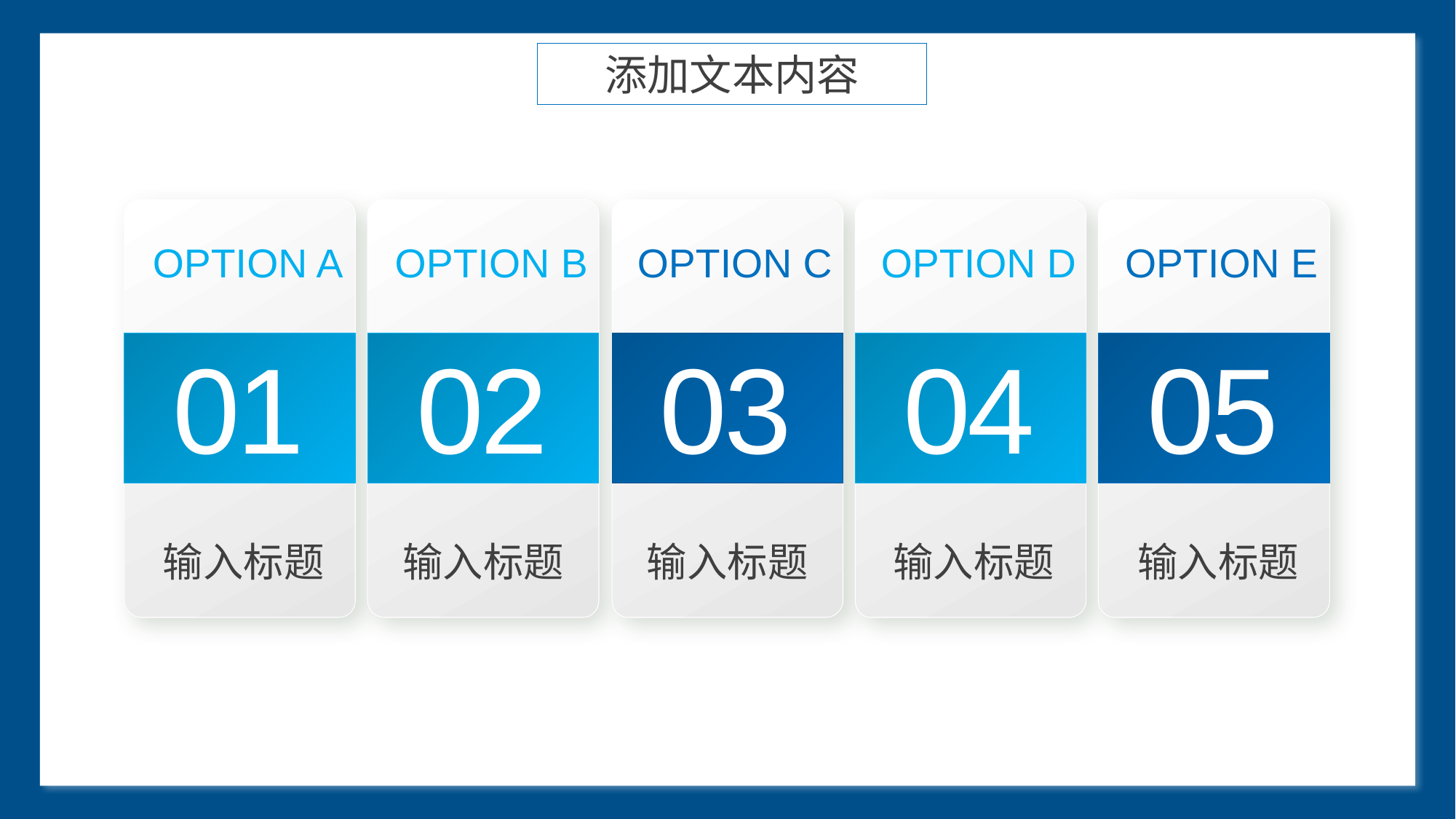

添加文本内容
#

OPTION A
OPTION B
OPTION C
OPTION D
OPTION E

01

02

03

04

05

输入标题
输入标题
输入标题
输入标题
输入标题